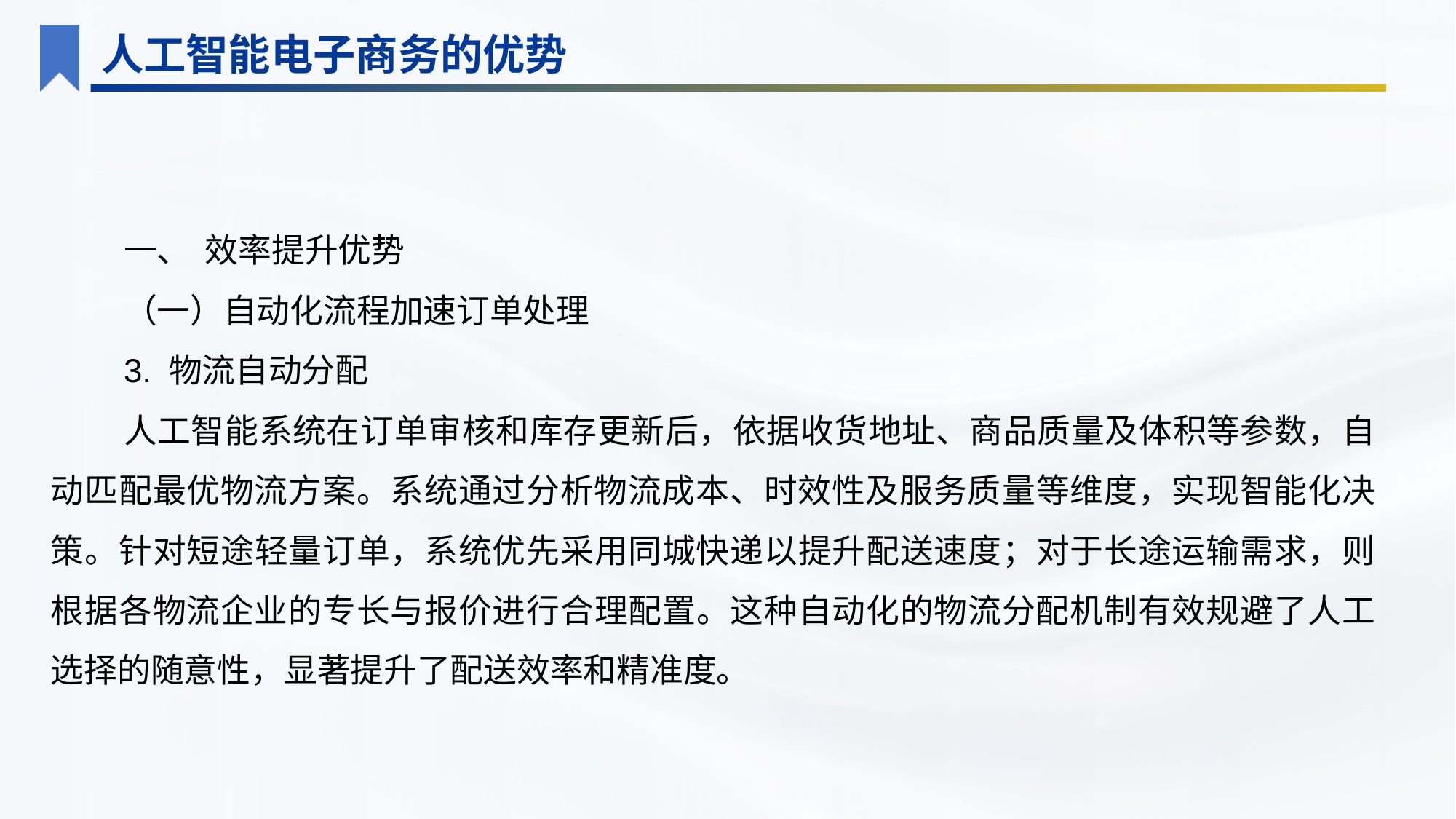

人工智能电子商务的优势
一、  效率提升优势
（一）自动化流程加速订单处理
3. 物流自动分配
人工智能系统在订单审核和库存更新后，依据收货地址、商品质量及体积等参数，自动匹配最优物流方案。系统通过分析物流成本、时效性及服务质量等维度，实现智能化决策。针对短途轻量订单，系统优先采用同城快递以提升配送速度；对于长途运输需求，则根据各物流企业的专长与报价进行合理配置。这种自动化的物流分配机制有效规避了人工选择的随意性，显著提升了配送效率和精准度。